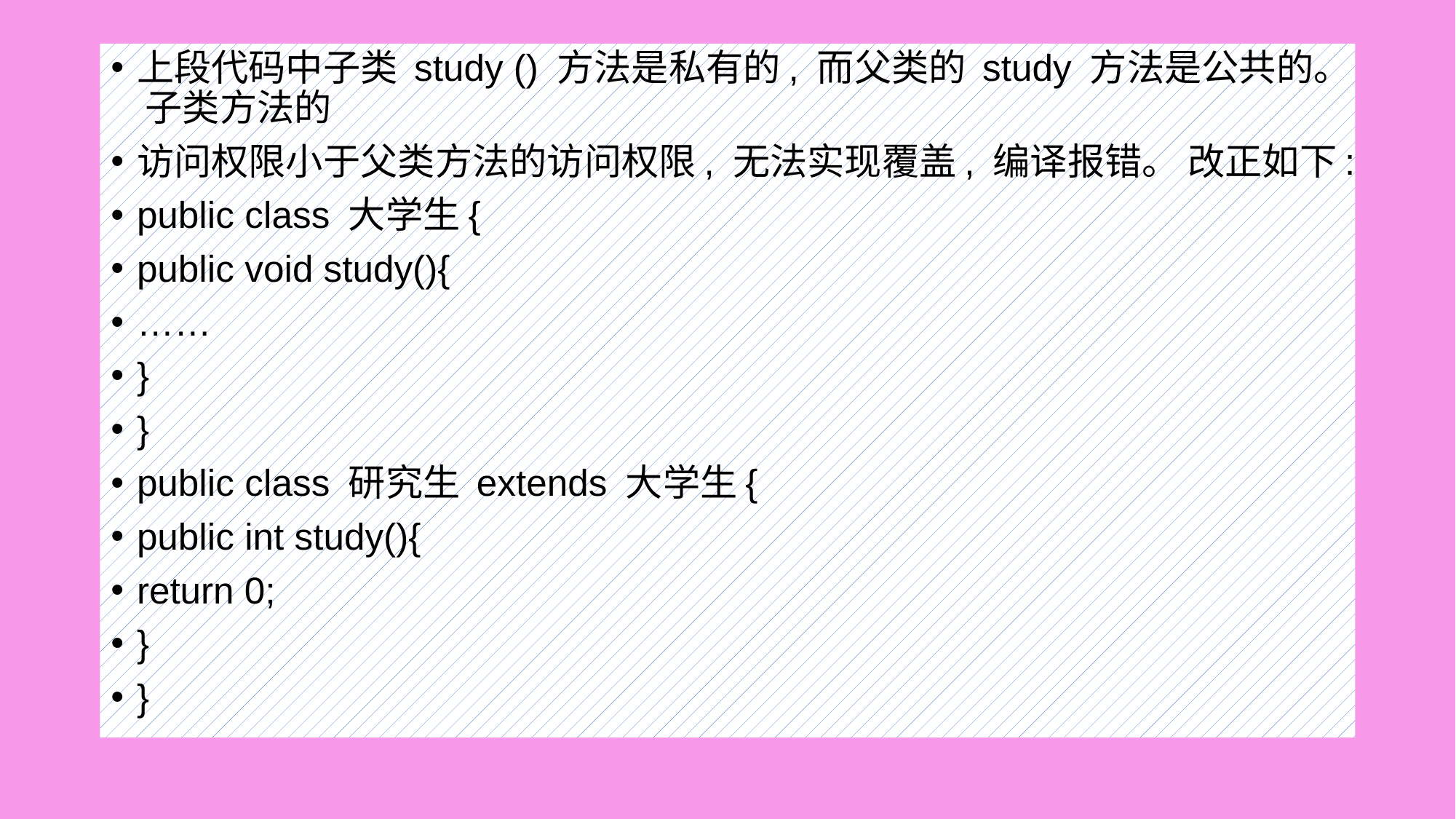

#
上段代码中子类 study () 方法是私有的, 而父类的 study 方法是公共的。 子类方法的
访问权限小于父类方法的访问权限, 无法实现覆盖, 编译报错。 改正如下:
public class 大学生{
public void study(){
……
}
}
public class 研究生 extends 大学生{
public int study(){
return 0;
}
}